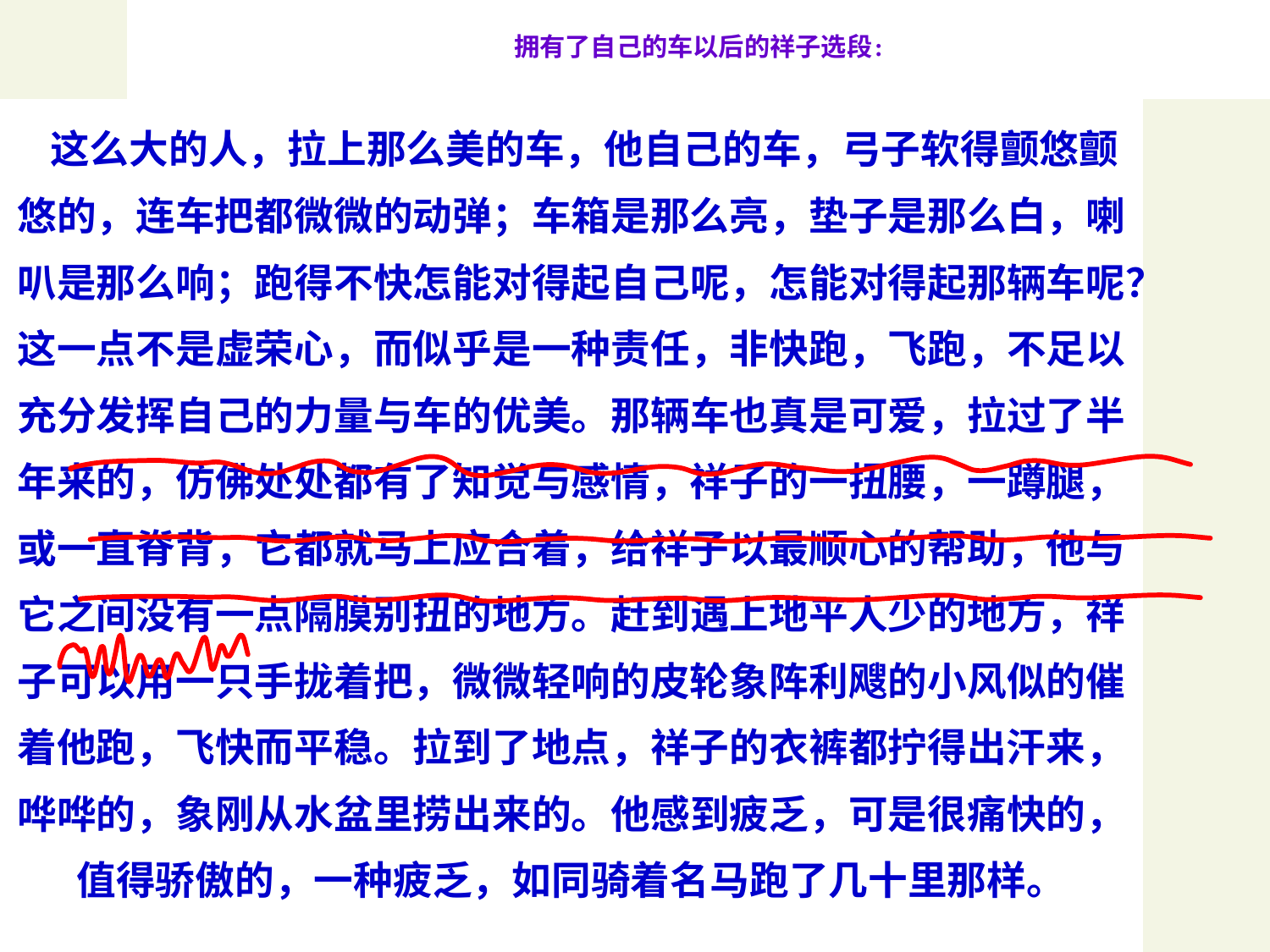

拥有了自己的车以后的祥子选段:
    这么大的人，拉上那么美的车，他自己的车，弓子软得颤悠颤悠的，连车把都微微的动弹；车箱是那么亮，垫子是那么白，喇叭是那么响；跑得不快怎能对得起自己呢，怎能对得起那辆车呢？这一点不是虚荣心，而似乎是一种责任，非快跑，飞跑，不足以充分发挥自己的力量与车的优美。那辆车也真是可爱，拉过了半年来的，仿佛处处都有了知觉与感情，祥子的一扭腰，一蹲腿，或一直脊背，它都就马上应合着，给祥子以最顺心的帮助，他与它之间没有一点隔膜别扭的地方。赶到遇上地平人少的地方，祥子可以用一只手拢着把，微微轻响的皮轮象阵利飕的小风似的催着他跑，飞快而平稳。拉到了地点，祥子的衣裤都拧得出汗来，哗哗的，象刚从水盆里捞出来的。他感到疲乏，可是很痛快的，值得骄傲的，一种疲乏，如同骑着名马跑了几十里那样。